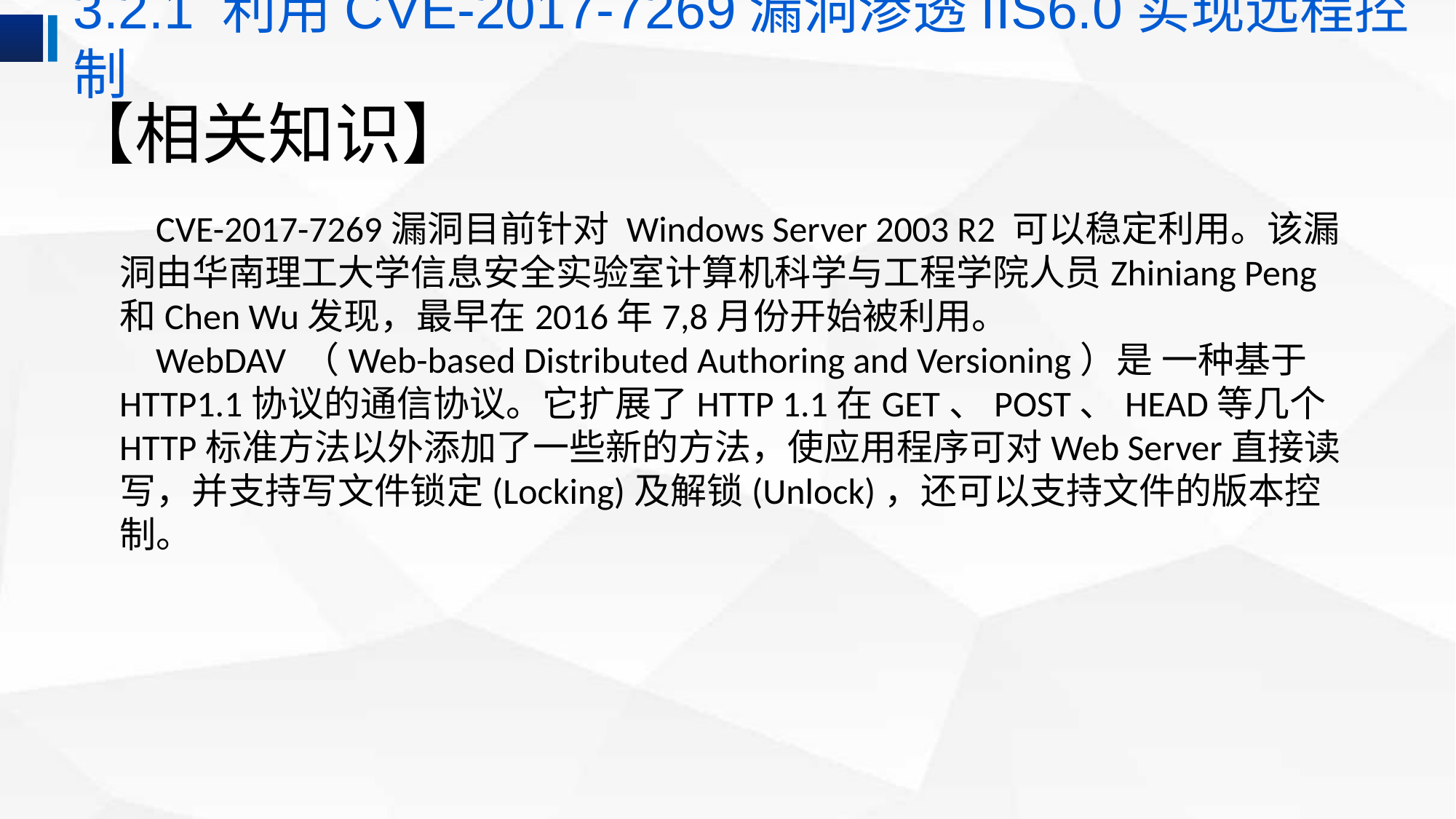

3.2.1 利用CVE-2017-7269漏洞渗透IIS6.0实现远程控制

# 【相关知识】
CVE-2017-7269漏洞目前针对 Windows Server 2003 R2 可以稳定利用。该漏洞由华南理工大学信息安全实验室计算机科学与工程学院人员Zhiniang Peng和Chen Wu发现，最早在2016年7,8月份开始被利用。
WebDAV （Web-based Distributed Authoring and Versioning）是 一种基于HTTP1.1协议的通信协议。它扩展了HTTP 1.1在GET、POST、HEAD等几个HTTP标准方法以外添加了一些新的方法，使应用程序可对Web Server直接读写，并支持写文件锁定(Locking)及解锁(Unlock)，还可以支持文件的版本控制。